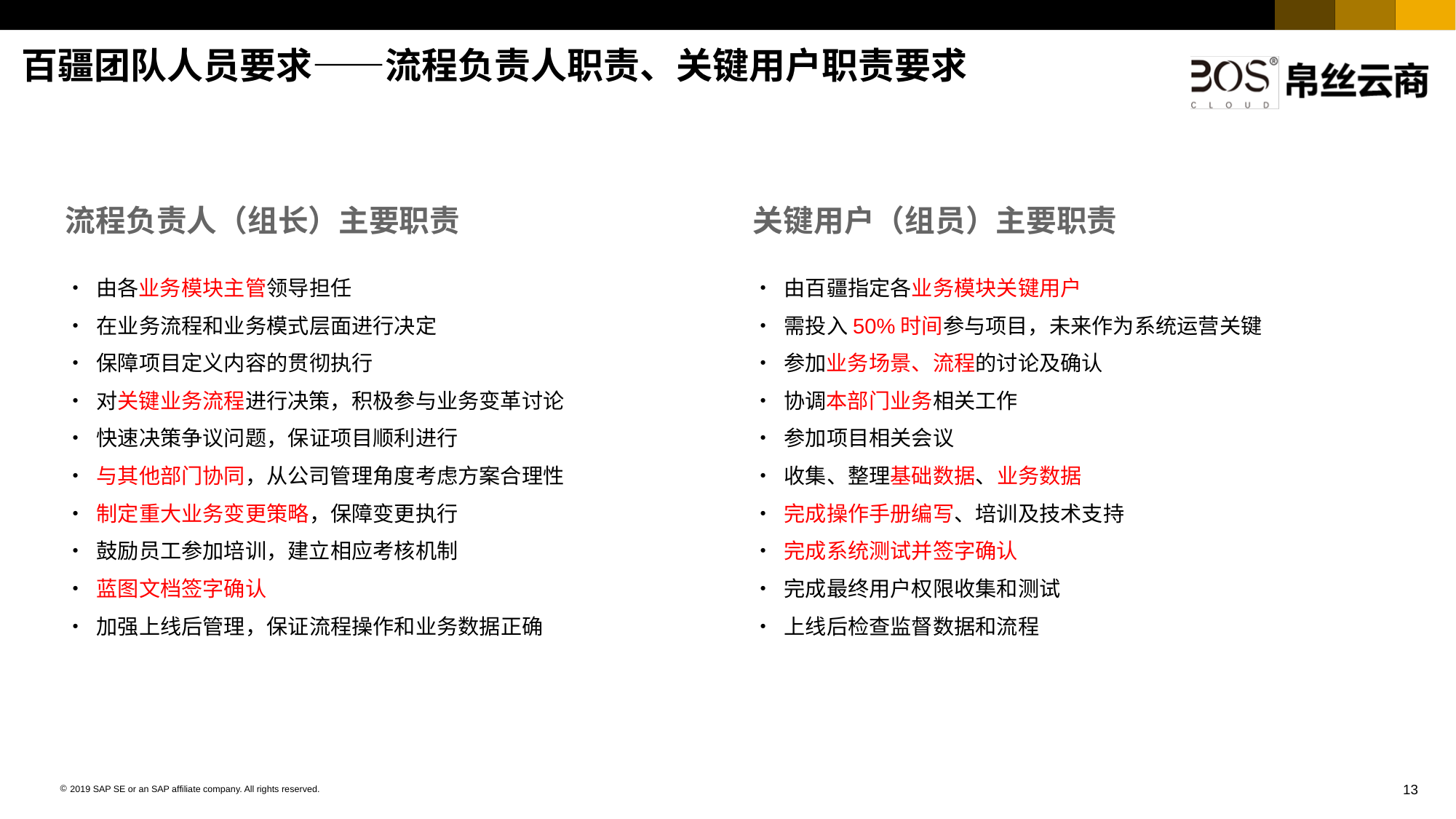

百疆项目团队人员要求
百疆团队人员要求——流程负责人职责、关键用户职责要求
流程负责人（组长）主要职责

• 由各业务模块主管领导担任
• 在业务流程和业务模式层面进行决定
• 保障项目定义内容的贯彻执行
• 对关键业务流程进行决策，积极参与业务变革讨论
• 快速决策争议问题，保证项目顺利进行
• 与其他部门协同，从公司管理角度考虑方案合理性
• 制定重大业务变更策略，保障变更执行
• 鼓励员工参加培训，建立相应考核机制
• 蓝图文档签字确认
• 加强上线后管理，保证流程操作和业务数据正确
关键用户（组员）主要职责

• 由百疆指定各业务模块关键用户
• 需投入50%时间参与项目，未来作为系统运营关键
• 参加业务场景、流程的讨论及确认
• 协调本部门业务相关工作
• 参加项目相关会议
• 收集、整理基础数据、业务数据
• 完成操作手册编写、培训及技术支持
• 完成系统测试并签字确认
• 完成最终用户权限收集和测试
• 上线后检查监督数据和流程